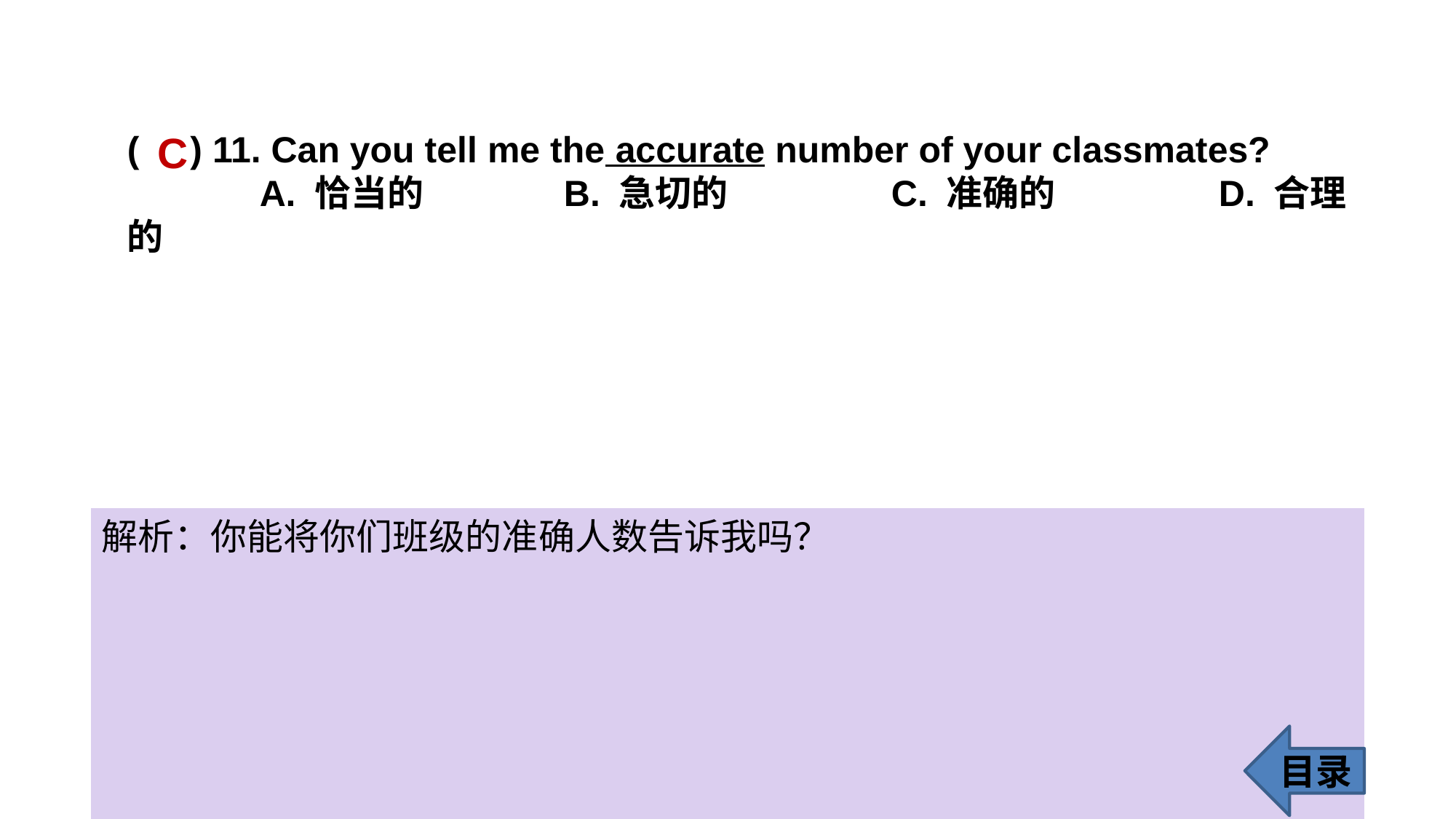

C
(     ) 11. Can you tell me the accurate number of your classmates?
             A. 恰当的 		B. 急切的 		C. 准确的 		D. 合理的

解析：你能将你们班级的准确人数告诉我吗？
目录
17